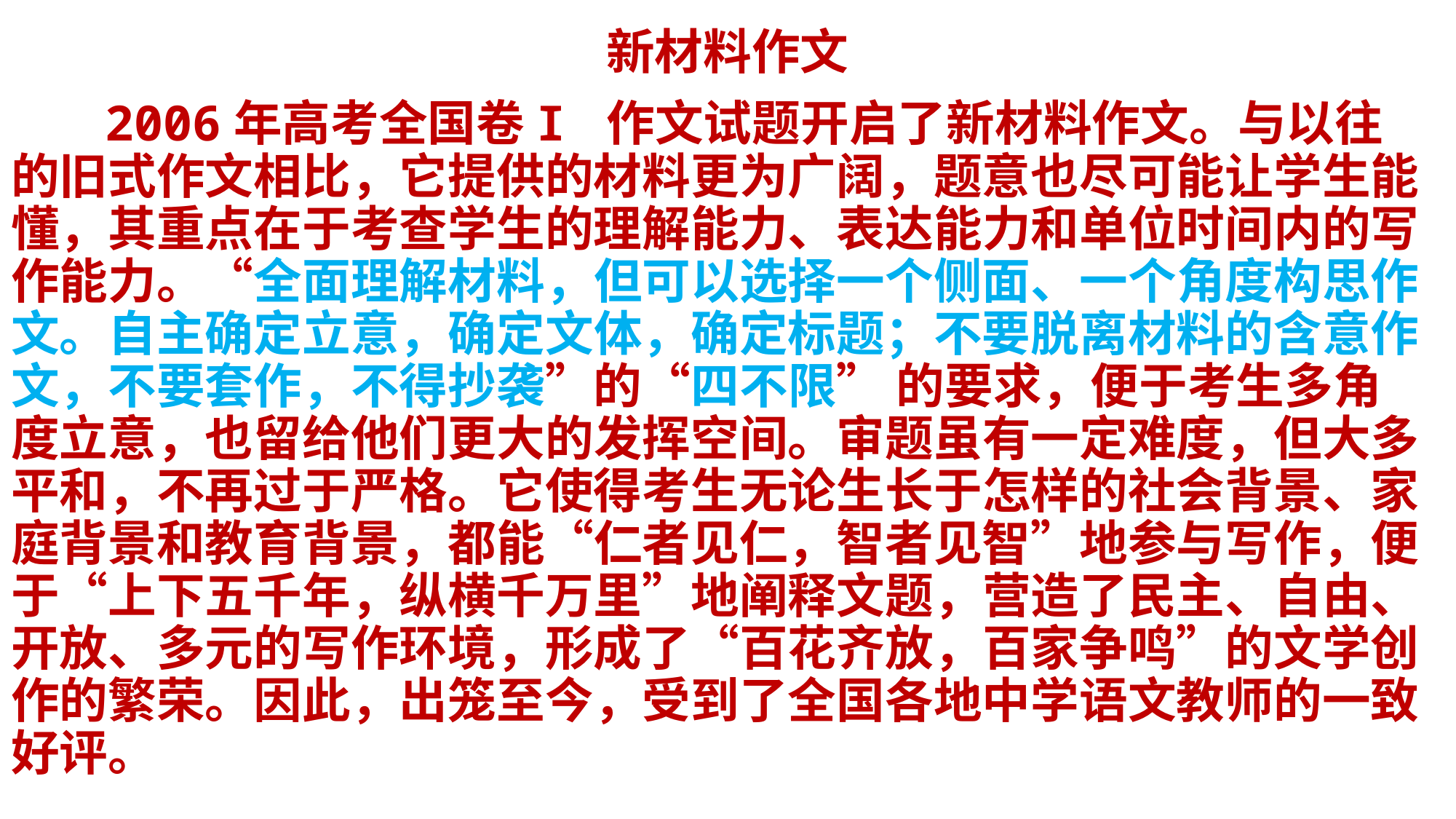

# 新材料作文
        2006年高考全国卷I 作文试题开启了新材料作文。与以往的旧式作文相比，它提供的材料更为广阔，题意也尽可能让学生能懂，其重点在于考查学生的理解能力、表达能力和单位时间内的写作能力。“全面理解材料，但可以选择一个侧面、一个角度构思作文。自主确定立意，确定文体，确定标题；不要脱离材料的含意作文，不要套作，不得抄袭”的“四不限” 的要求，便于考生多角度立意，也留给他们更大的发挥空间。审题虽有一定难度，但大多平和，不再过于严格。它使得考生无论生长于怎样的社会背景、家庭背景和教育背景，都能“仁者见仁，智者见智”地参与写作，便于“上下五千年，纵横千万里”地阐释文题，营造了民主、自由、开放、多元的写作环境，形成了“百花齐放，百家争鸣”的文学创作的繁荣。因此，出笼至今，受到了全国各地中学语文教师的一致好评。